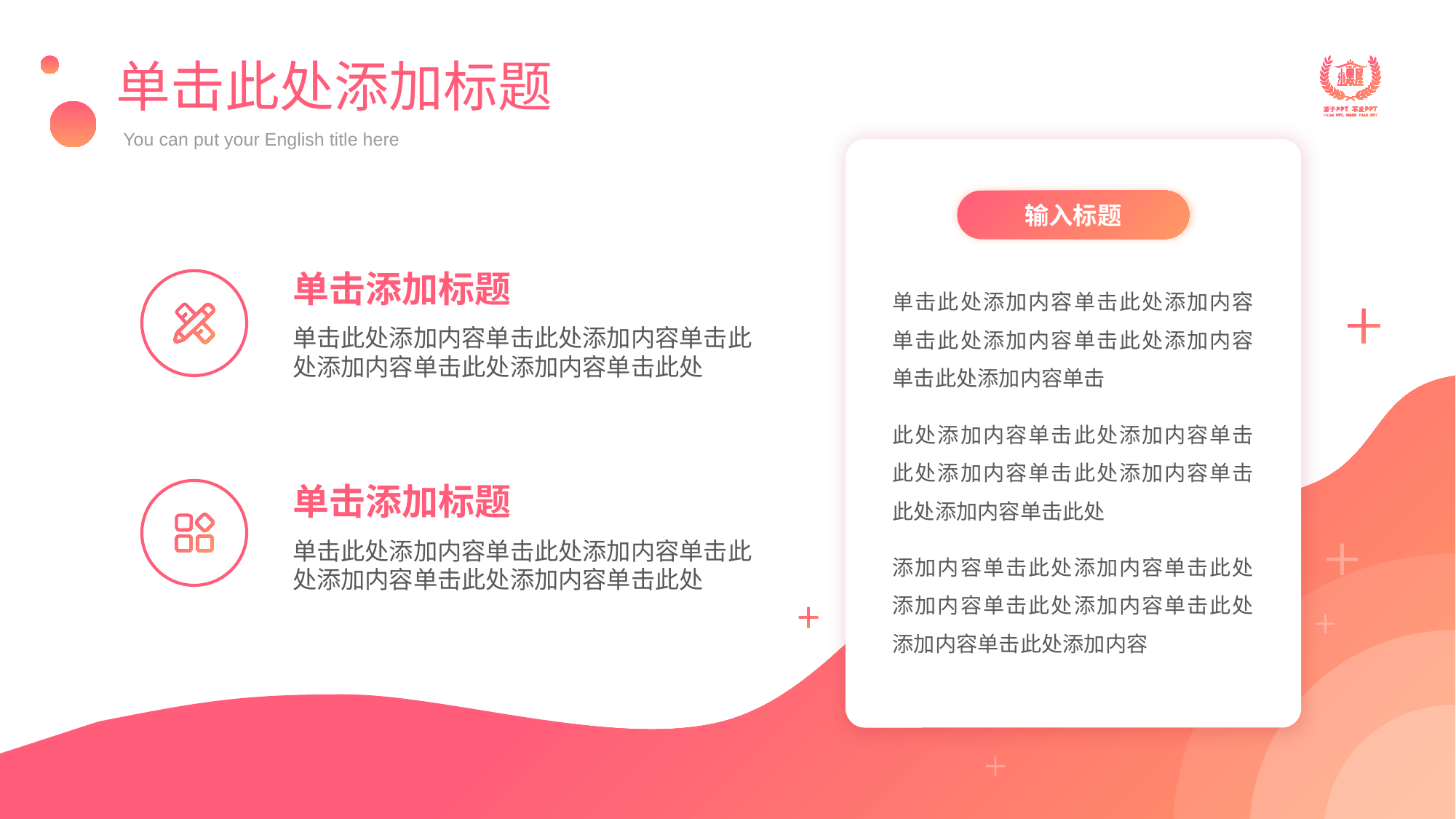

# 单击此处添加标题
You can put your English title here

输入标题
单击添加标题
单击此处添加内容单击此处添加内容单击此处添加内容单击此处添加内容单击此处

单击此处添加内容单击此处添加内容单击此处添加内容单击此处添加内容单击此处添加内容单击
此处添加内容单击此处添加内容单击此处添加内容单击此处添加内容单击此处添加内容单击此处
添加内容单击此处添加内容单击此处添加内容单击此处添加内容单击此处添加内容单击此处添加内容

单击添加标题
单击此处添加内容单击此处添加内容单击此处添加内容单击此处添加内容单击此处